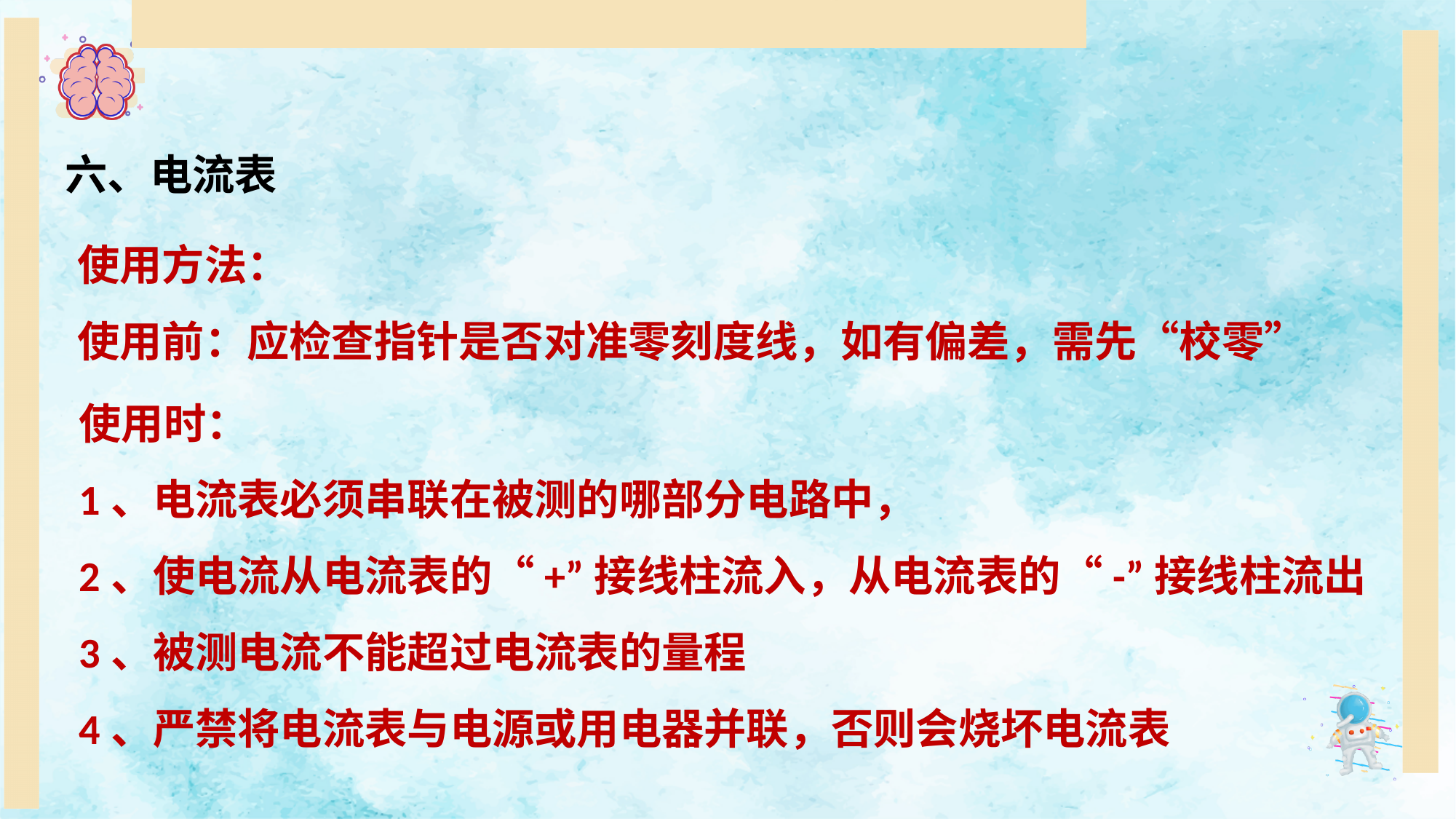

六、电流表
使用方法：
使用前：应检查指针是否对准零刻度线，如有偏差，需先“校零”
使用时：
1、电流表必须串联在被测的哪部分电路中，
2、使电流从电流表的“+”接线柱流入，从电流表的“-”接线柱流出
3、被测电流不能超过电流表的量程
4、严禁将电流表与电源或用电器并联，否则会烧坏电流表